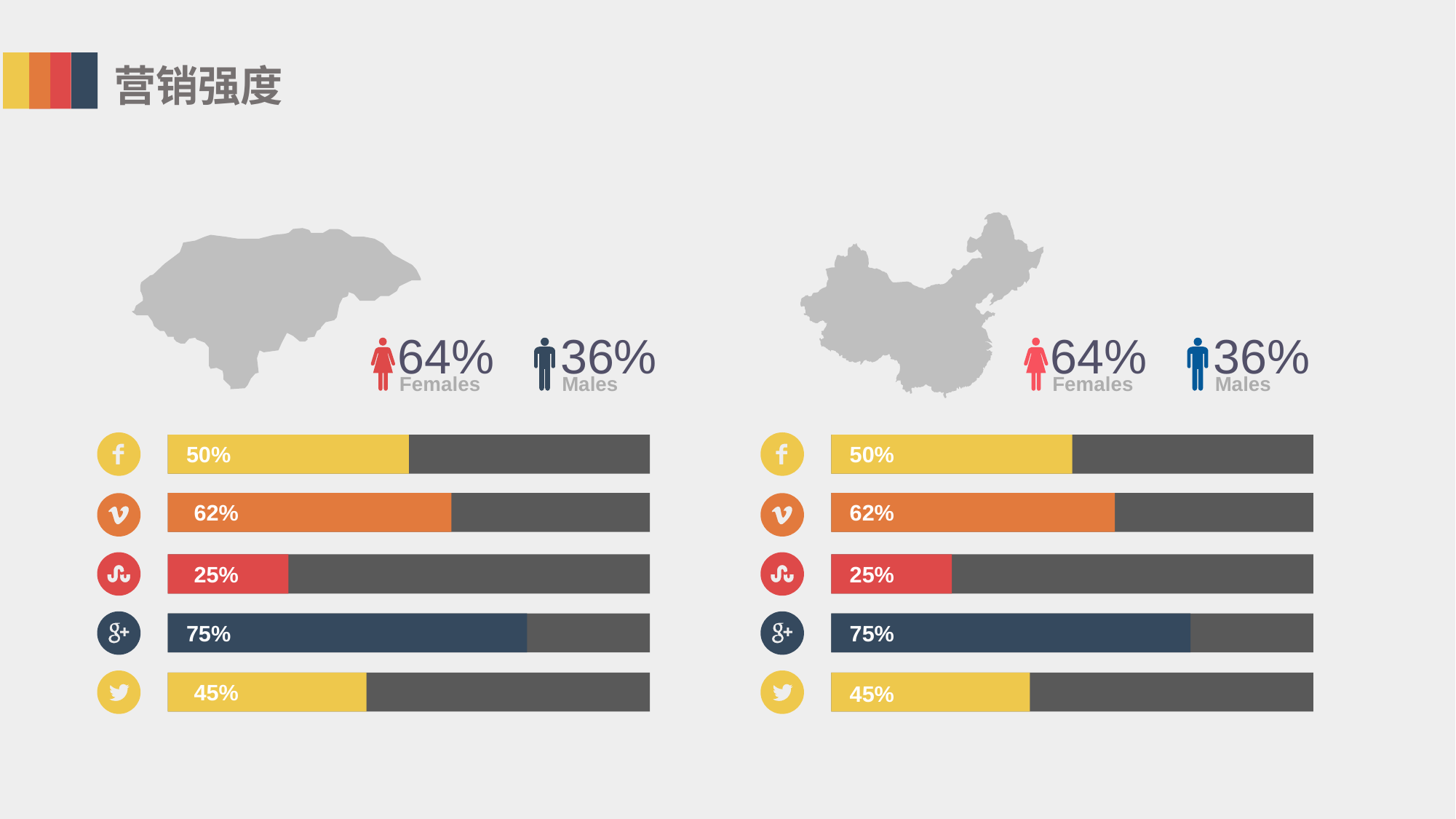

营销强度

64%
36%
64%
36%

Females
Males
Females
Males

50%
50%

62%
62%

25%
25%

75%
75%

45%

45%